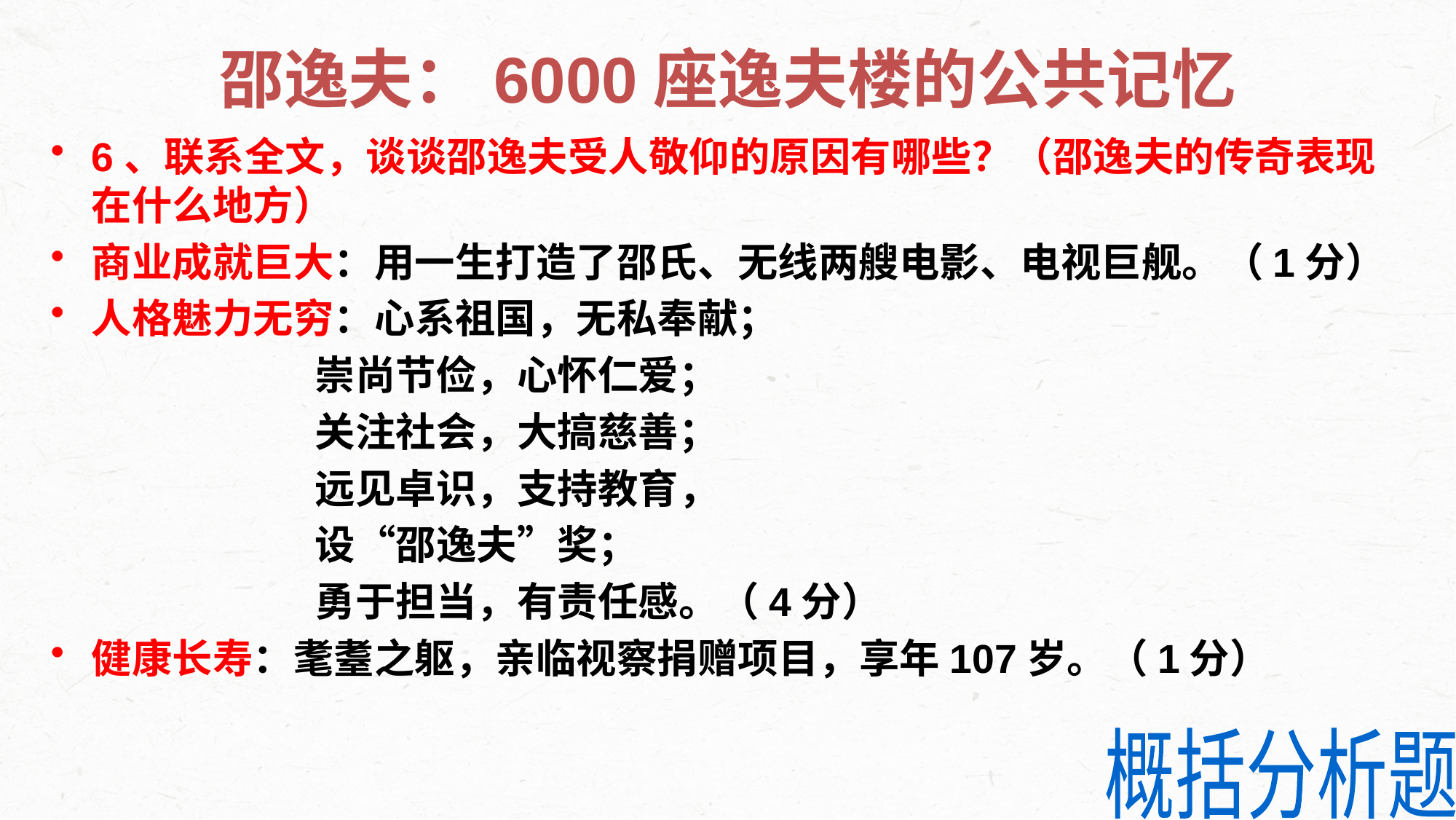

# 邵逸夫：6000座逸夫楼的公共记忆
6、联系全文，谈谈邵逸夫受人敬仰的原因有哪些？（邵逸夫的传奇表现在什么地方）
商业成就巨大：用一生打造了邵氏、无线两艘电影、电视巨舰。（1分）
人格魅力无穷：心系祖国，无私奉献；
                            崇尚节俭，心怀仁爱；
                            关注社会，大搞慈善；
                            远见卓识，支持教育，
                            设“邵逸夫”奖；
                            勇于担当，有责任感。（4分）
健康长寿：耄耋之躯，亲临视察捐赠项目，享年107岁。（1分）
概括分析题